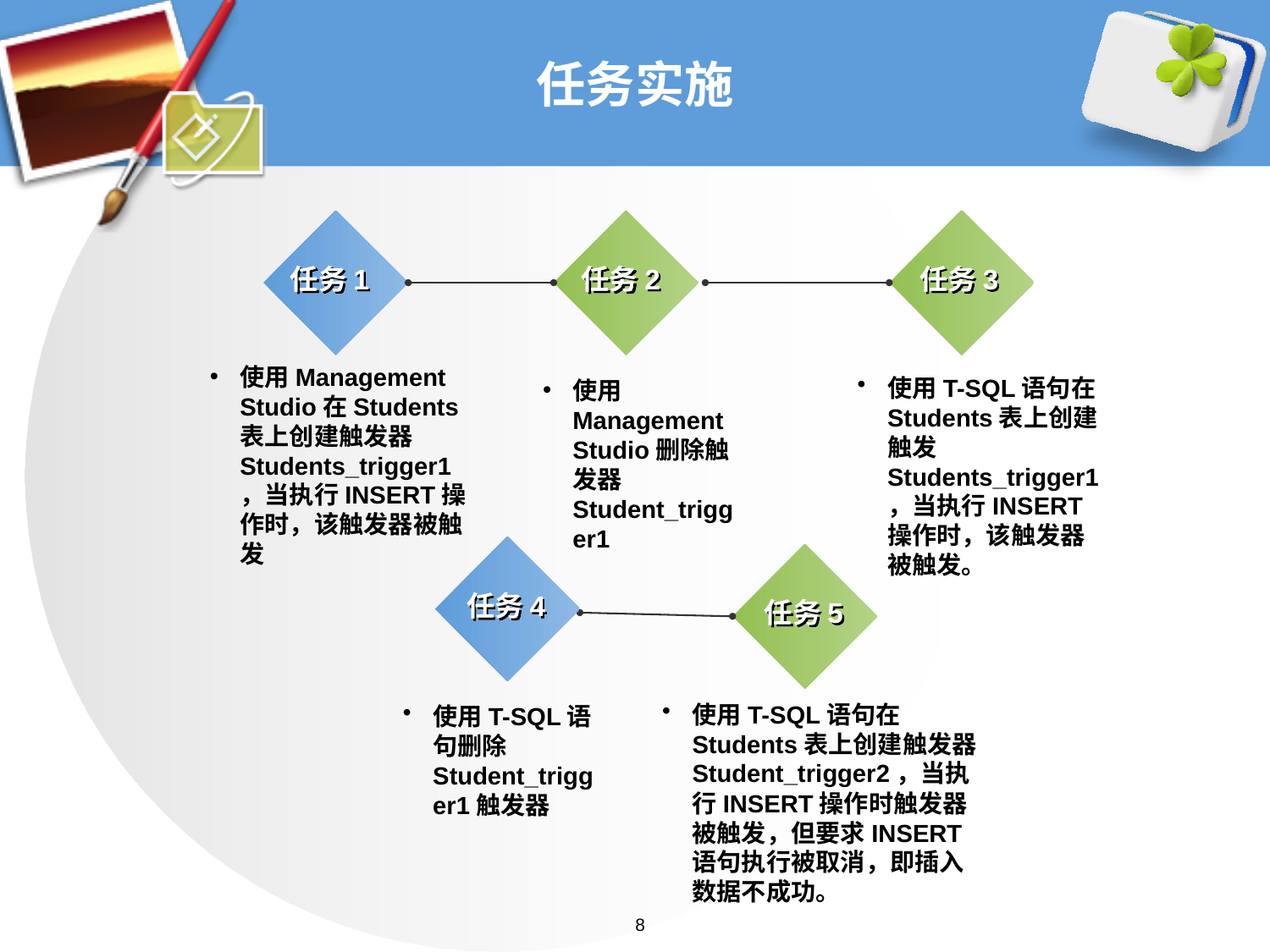

# 任务实施

任务1
任务2
任务3
使用Management Studio在Students表上创建触发器Students_trigger1，当执行INSERT操作时，该触发器被触发
使用T-SQL语句在Students表上创建触发Students_trigger1，当执行INSERT操作时，该触发器被触发。
使用Management Studio删除触发器   Student_trigger1

任务4
任务5
使用T-SQL语句在Students表上创建触发器Student_trigger2，当执行INSERT操作时触发器  被触发，但要求INSERT语句执行被取消，即插入数据不成功。
使用T-SQL语句删除Student_trigger1触发器
8